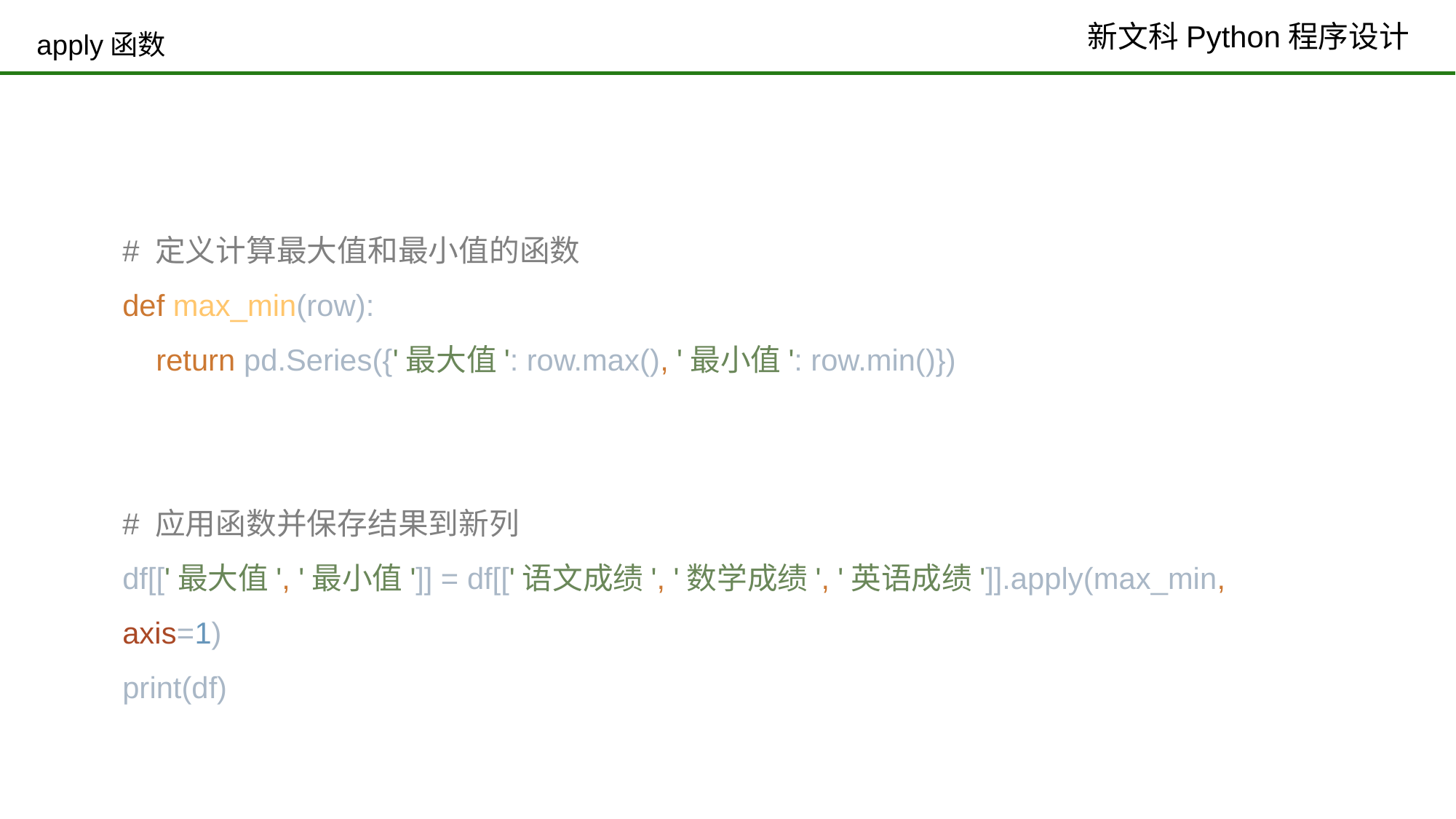

# apply函数
# 定义计算最大值和最小值的函数 def max_min(row): return pd.Series({'最大值': row.max(), '最小值': row.min()}) # 应用函数并保存结果到新列 df[['最大值', '最小值']] = df[['语文成绩', '数学成绩', '英语成绩']].apply(max_min, axis=1) print(df)